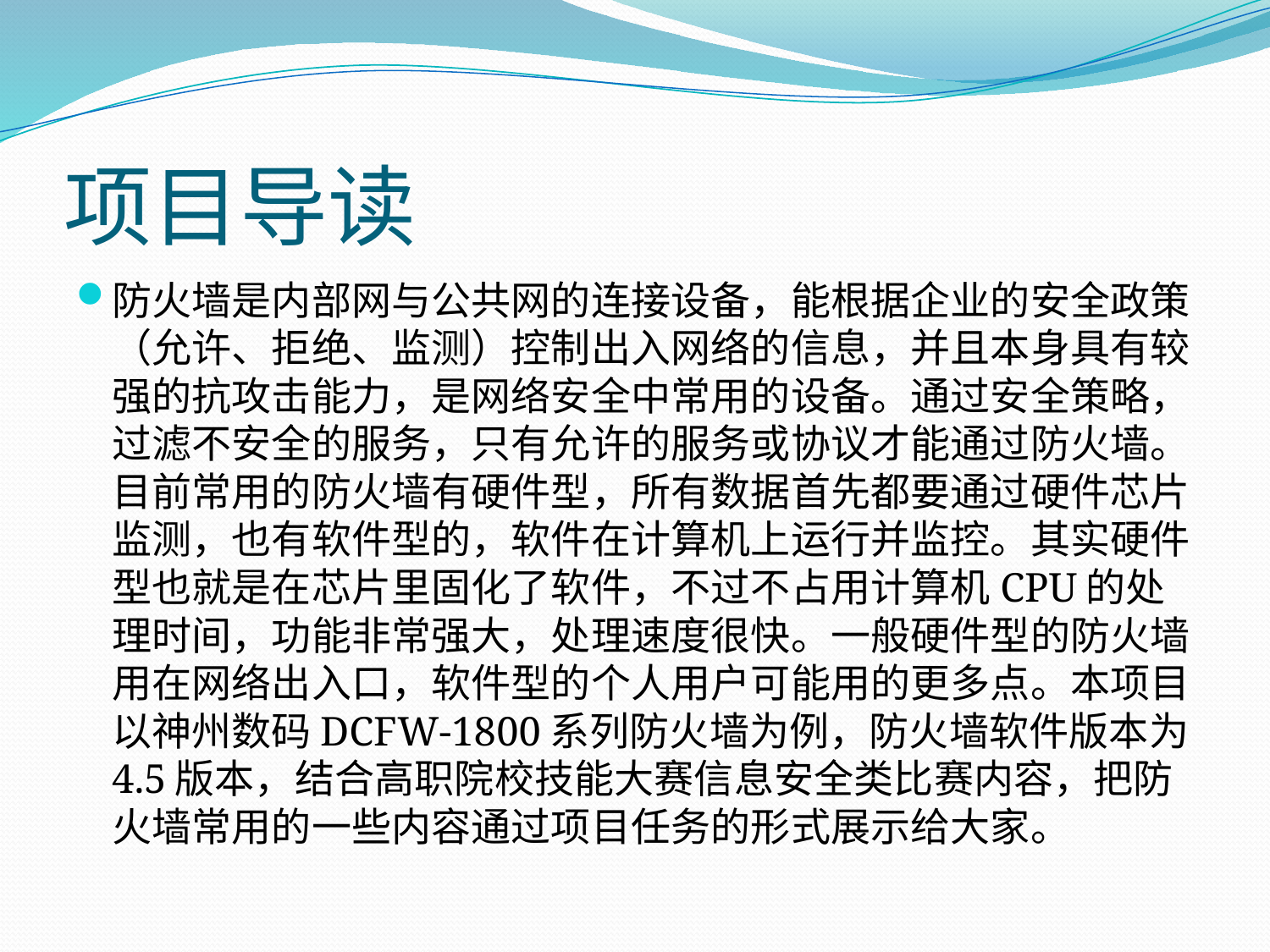

# 项目导读
防火墙是内部网与公共网的连接设备，能根据企业的安全政策（允许、拒绝、监测）控制出入网络的信息，并且本身具有较强的抗攻击能力，是网络安全中常用的设备。通过安全策略，过滤不安全的服务，只有允许的服务或协议才能通过防火墙。目前常用的防火墙有硬件型，所有数据首先都要通过硬件芯片监测，也有软件型的，软件在计算机上运行并监控。其实硬件型也就是在芯片里固化了软件，不过不占用计算机CPU的处理时间，功能非常强大，处理速度很快。一般硬件型的防火墙用在网络出入口，软件型的个人用户可能用的更多点。本项目以神州数码DCFW-1800系列防火墙为例，防火墙软件版本为4.5版本，结合高职院校技能大赛信息安全类比赛内容，把防火墙常用的一些内容通过项目任务的形式展示给大家。